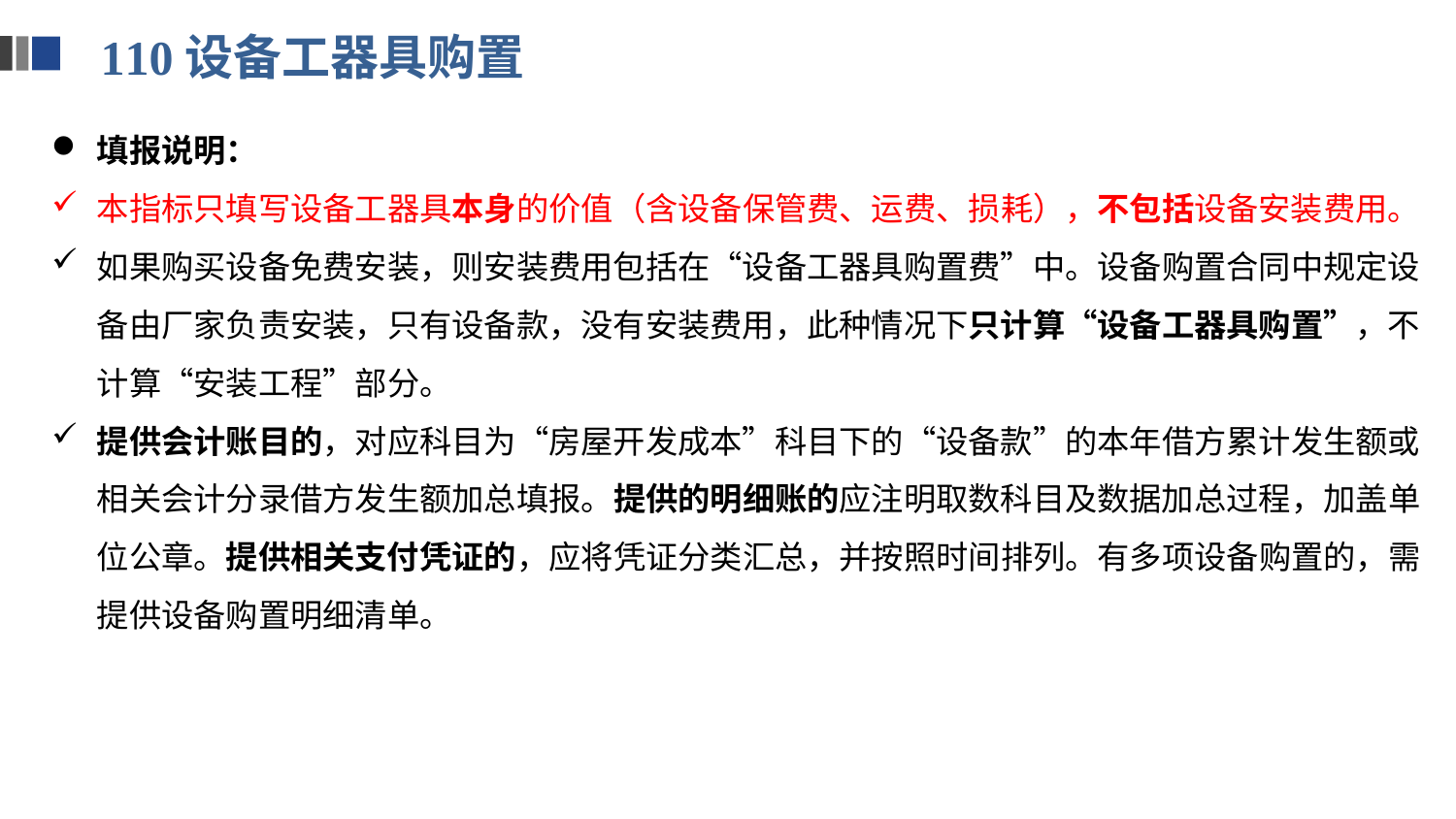

110设备工器具购置
填报说明：
本指标只填写设备工器具本身的价值（含设备保管费、运费、损耗），不包括设备安装费用。
如果购买设备免费安装，则安装费用包括在“设备工器具购置费”中。设备购置合同中规定设备由厂家负责安装，只有设备款，没有安装费用，此种情况下只计算“设备工器具购置”，不计算“安装工程”部分。
提供会计账目的，对应科目为“房屋开发成本”科目下的“设备款”的本年借方累计发生额或相关会计分录借方发生额加总填报。提供的明细账的应注明取数科目及数据加总过程，加盖单位公章。提供相关支付凭证的，应将凭证分类汇总，并按照时间排列。有多项设备购置的，需提供设备购置明细清单。